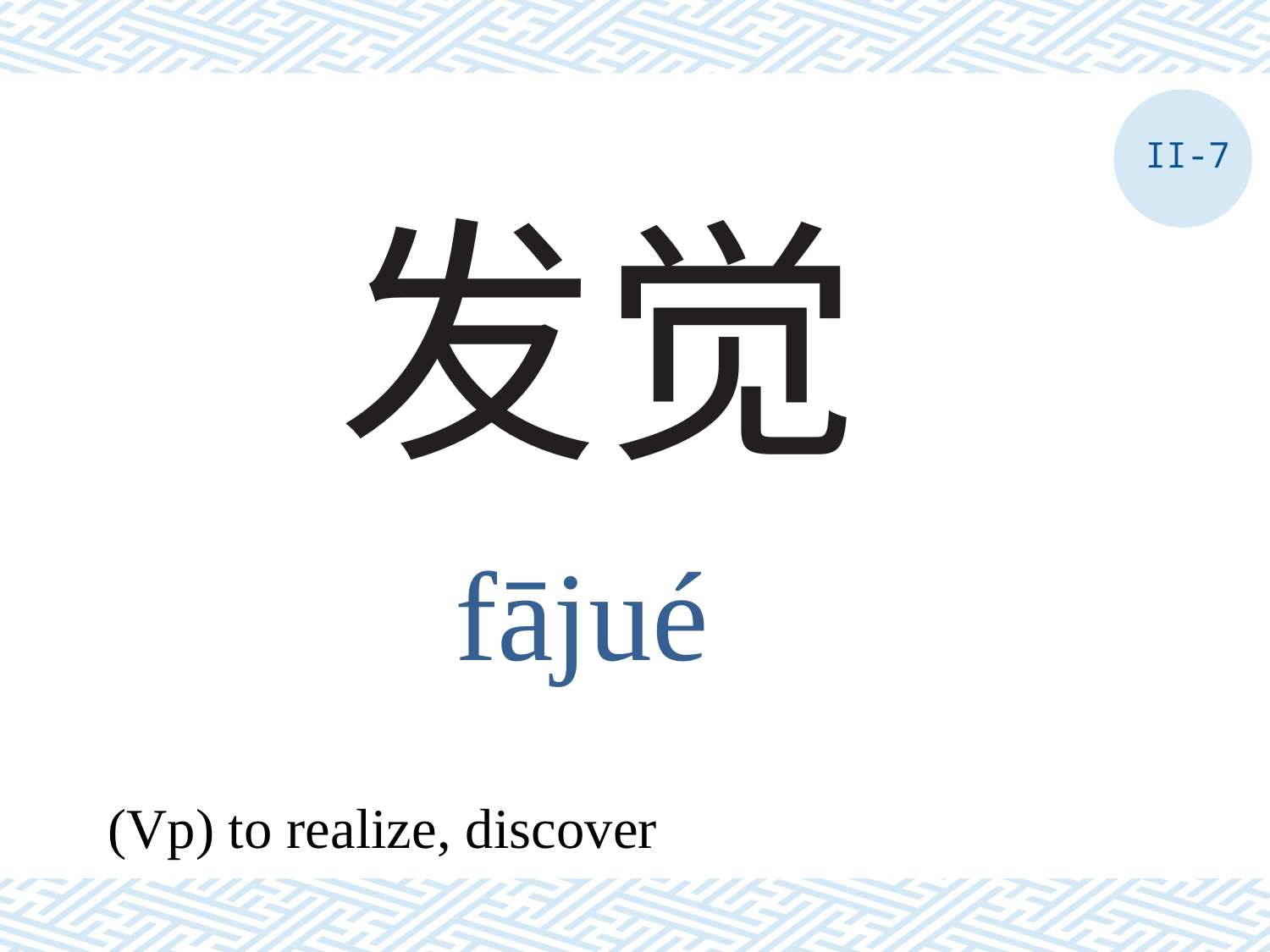

II-7

# 发觉
fājué
(Vp) to realize, discover